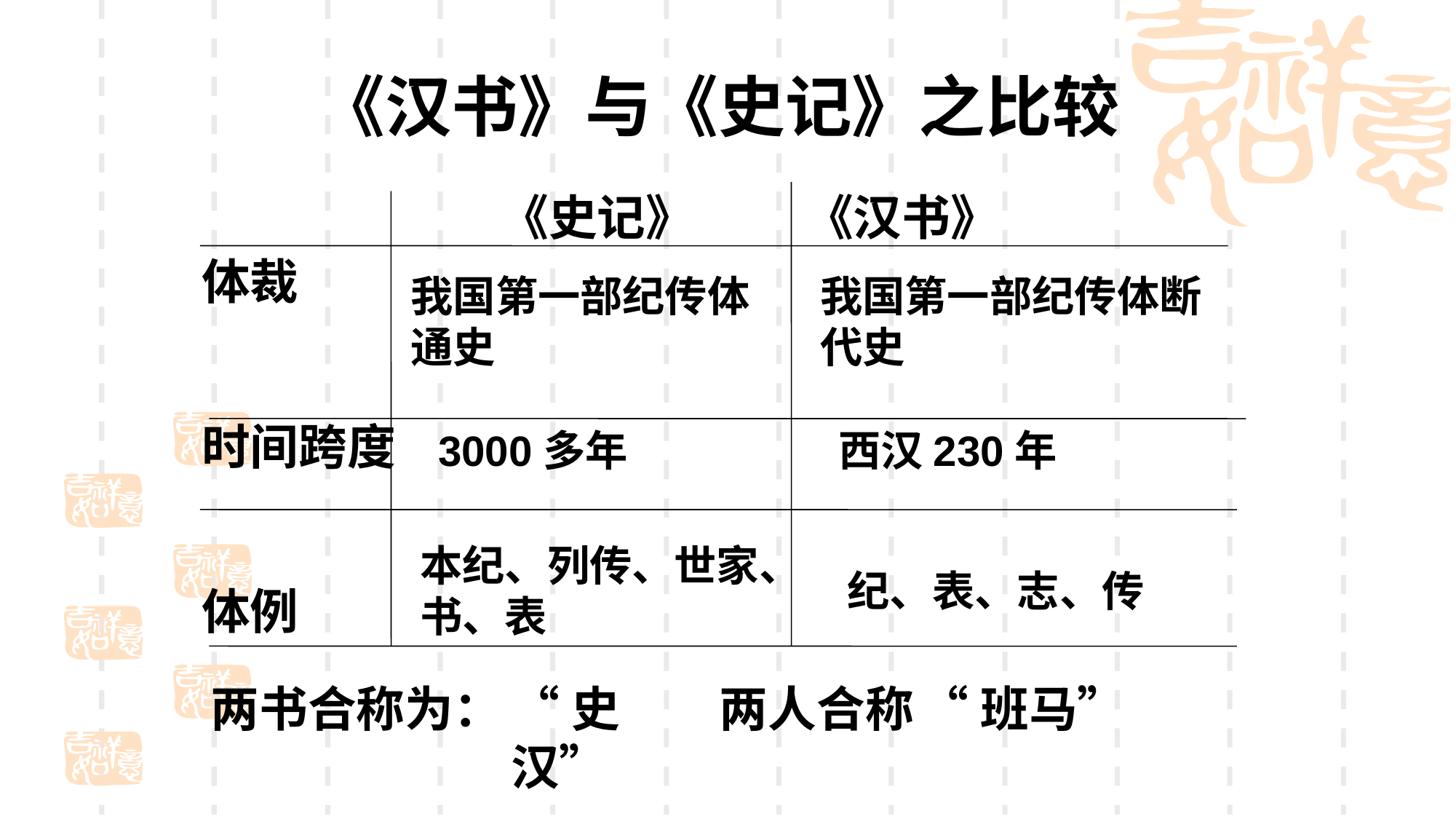

# 《汉书》与《史记》之比较
       《史记》          《汉书》

体裁

时间跨度

体例

我国第一部纪传体通史
我国第一部纪传体断代史

3000多年
西汉230年

本纪、列传、世家、书、表
纪、表、志、传

两书合称为：
“史汉”
两人合称
“班马”